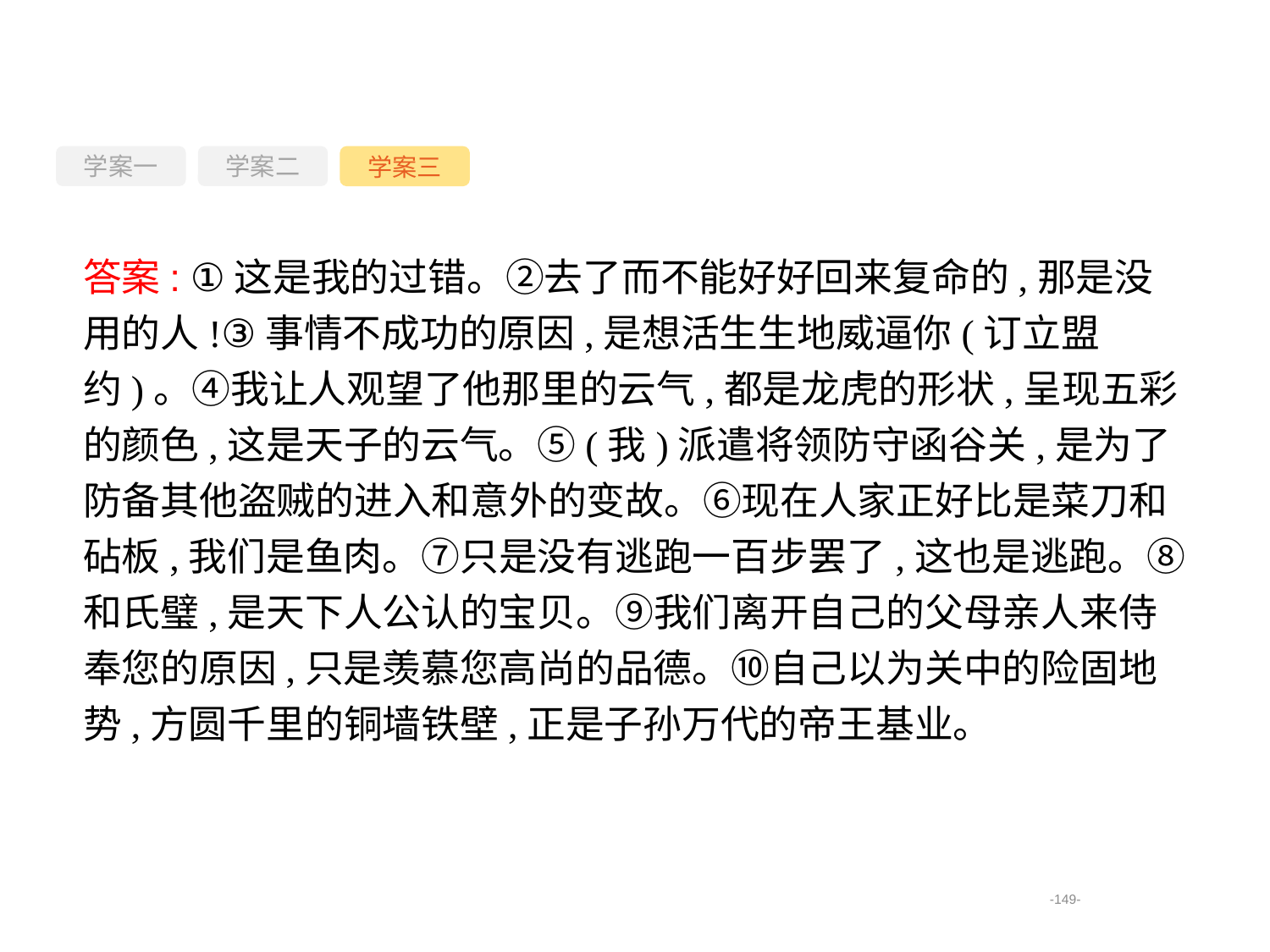

学案一
学案三
学案二
答案: ①这是我的过错。②去了而不能好好回来复命的,那是没用的人!③事情不成功的原因,是想活生生地威逼你(订立盟约)。④我让人观望了他那里的云气,都是龙虎的形状,呈现五彩的颜色,这是天子的云气。⑤(我)派遣将领防守函谷关,是为了防备其他盗贼的进入和意外的变故。⑥现在人家正好比是菜刀和砧板,我们是鱼肉。⑦只是没有逃跑一百步罢了,这也是逃跑。⑧和氏璧,是天下人公认的宝贝。⑨我们离开自己的父母亲人来侍奉您的原因,只是羡慕您高尚的品德。⑩自己以为关中的险固地势,方圆千里的铜墙铁壁,正是子孙万代的帝王基业。
-149-